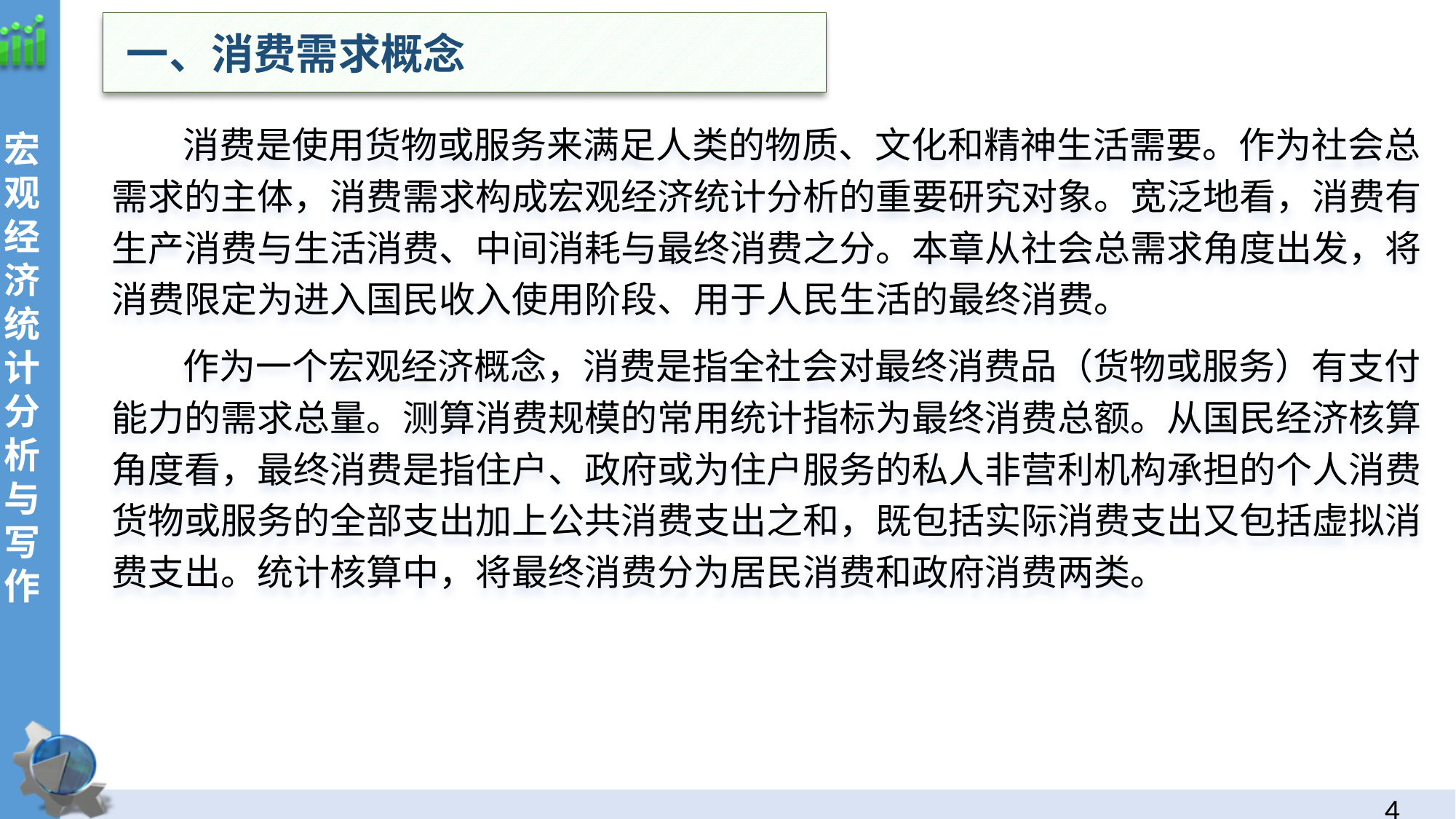

一、消费需求概念
           消费是使用货物或服务来满足人类的物质、文化和精神生活需要。作为社会总需求的主体，消费需求构成宏观经济统计分析的重要研究对象。宽泛地看，消费有生产消费与生活消费、中间消耗与最终消费之分。本章从社会总需求角度出发，将消费限定为进入国民收入使用阶段、用于人民生活的最终消费。
           作为一个宏观经济概念，消费是指全社会对最终消费品（货物或服务）有支付能力的需求总量。测算消费规模的常用统计指标为最终消费总额。从国民经济核算角度看，最终消费是指住户、政府或为住户服务的私人非营利机构承担的个人消费货物或服务的全部支出加上公共消费支出之和，既包括实际消费支出又包括虚拟消费支出。统计核算中，将最终消费分为居民消费和政府消费两类。

4